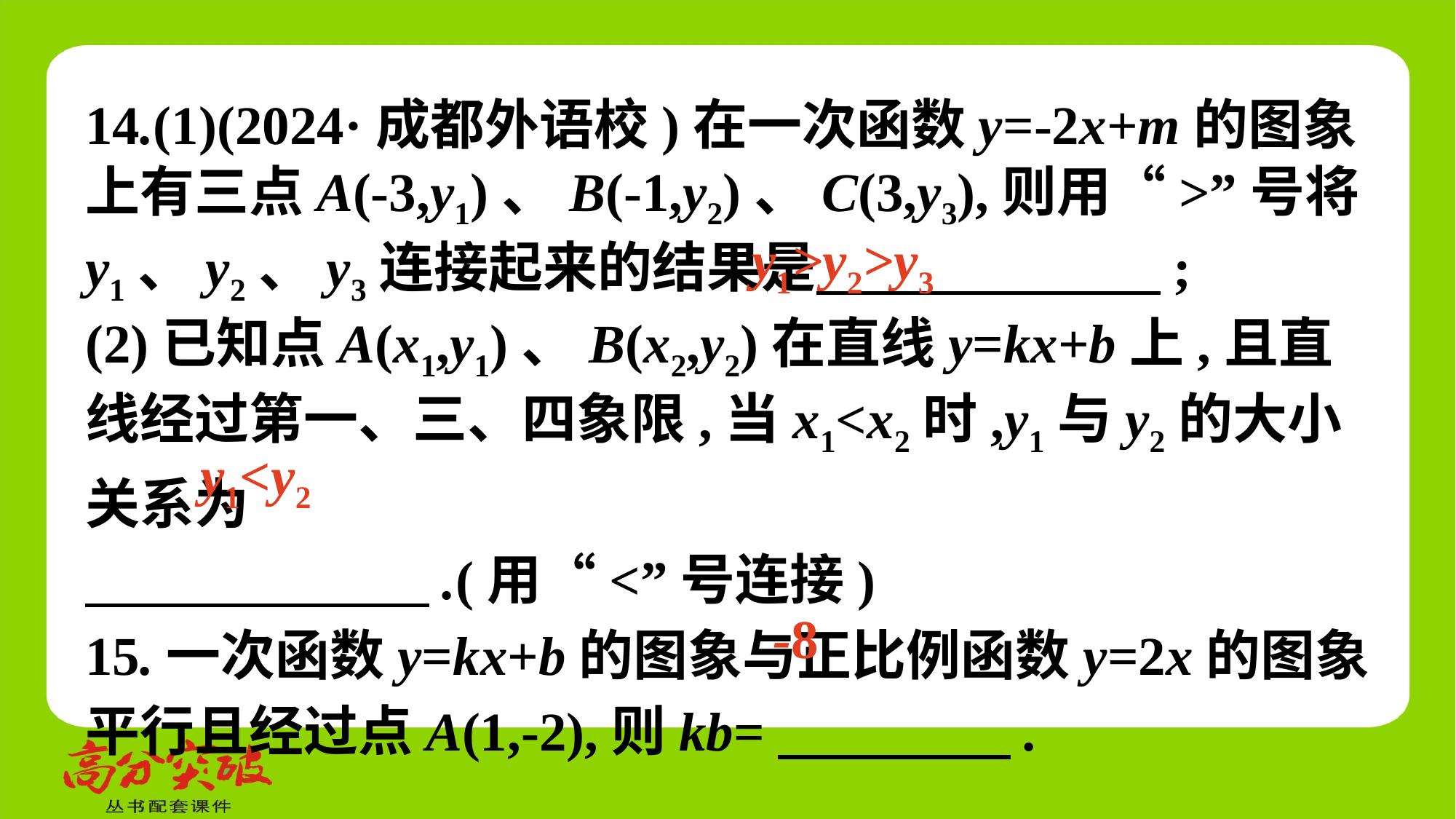

14.(1)(2024·成都外语校)在一次函数y=-2x+m的图象上有三点A(-3,y1)、B(-1,y2)、C(3,y3),则用“>”号将y1、y2、y3连接起来的结果是　                   　;
(2)已知点A(x1,y1)、B(x2,y2)在直线y=kx+b上,且直线经过第一、三、四象限,当x1<x2时,y1与y2的大小关系为
　                   　.(用“<”号连接)
15.一次函数y=kx+b的图象与正比例函数y=2x的图象平行且经过点A(1,-2),则kb=　          　.
y1>y2>y3
y1<y2
-8